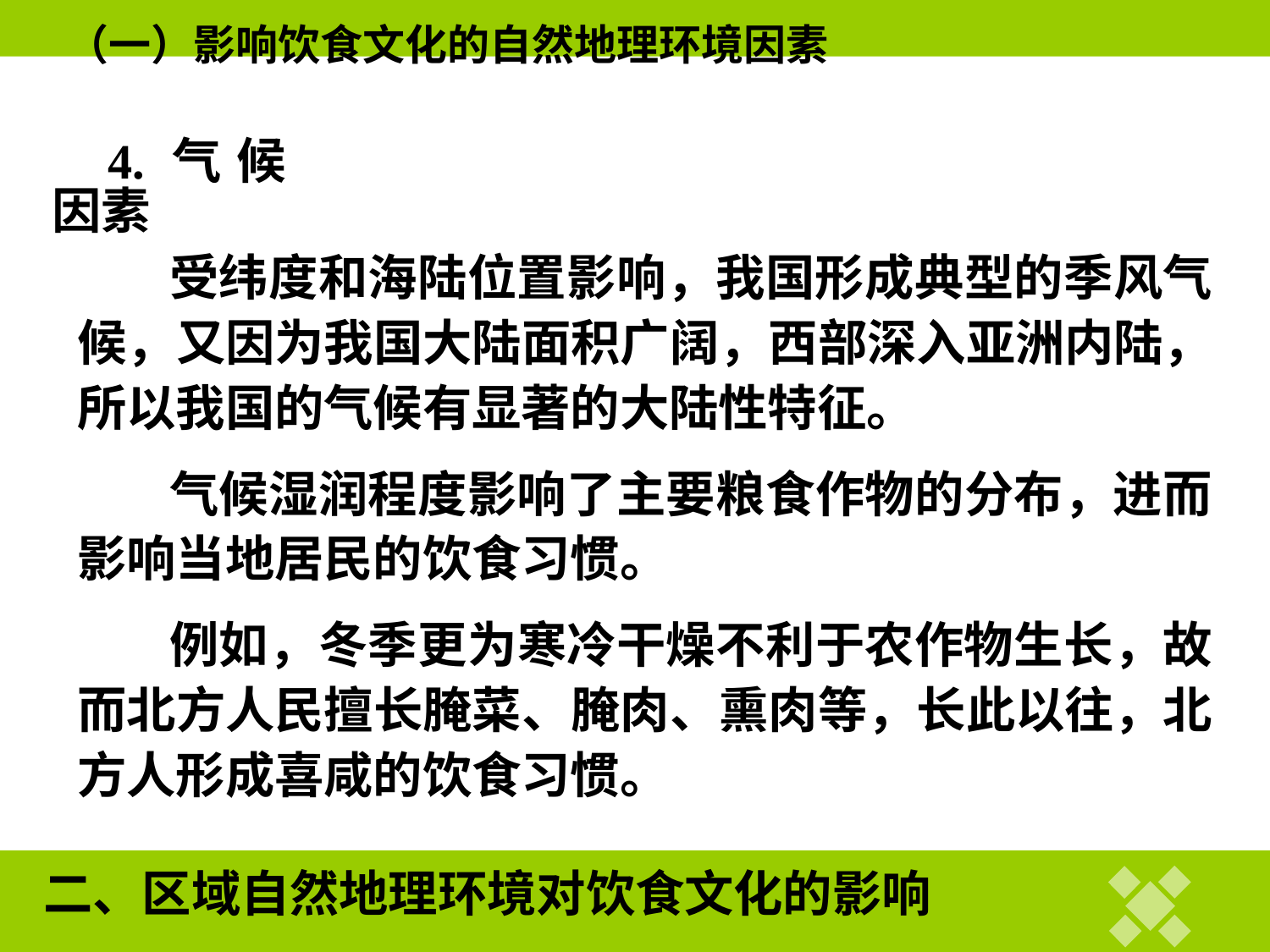

（一）影响饮食文化的自然地理环境因素
4.气候因素
  受纬度和海陆位置影响，我国形成典型的季风气候，又因为我国大陆面积广阔，西部深入亚洲内陆，所以我国的气候有显著的大陆性特征。
  气候湿润程度影响了主要粮食作物的分布，进而影响当地居民的饮食习惯。
  例如，冬季更为寒冷干燥不利于农作物生长，故而北方人民擅长腌菜、腌肉、熏肉等，长此以往，北方人形成喜咸的饮食习惯。
二、区域自然地理环境对饮食文化的影响